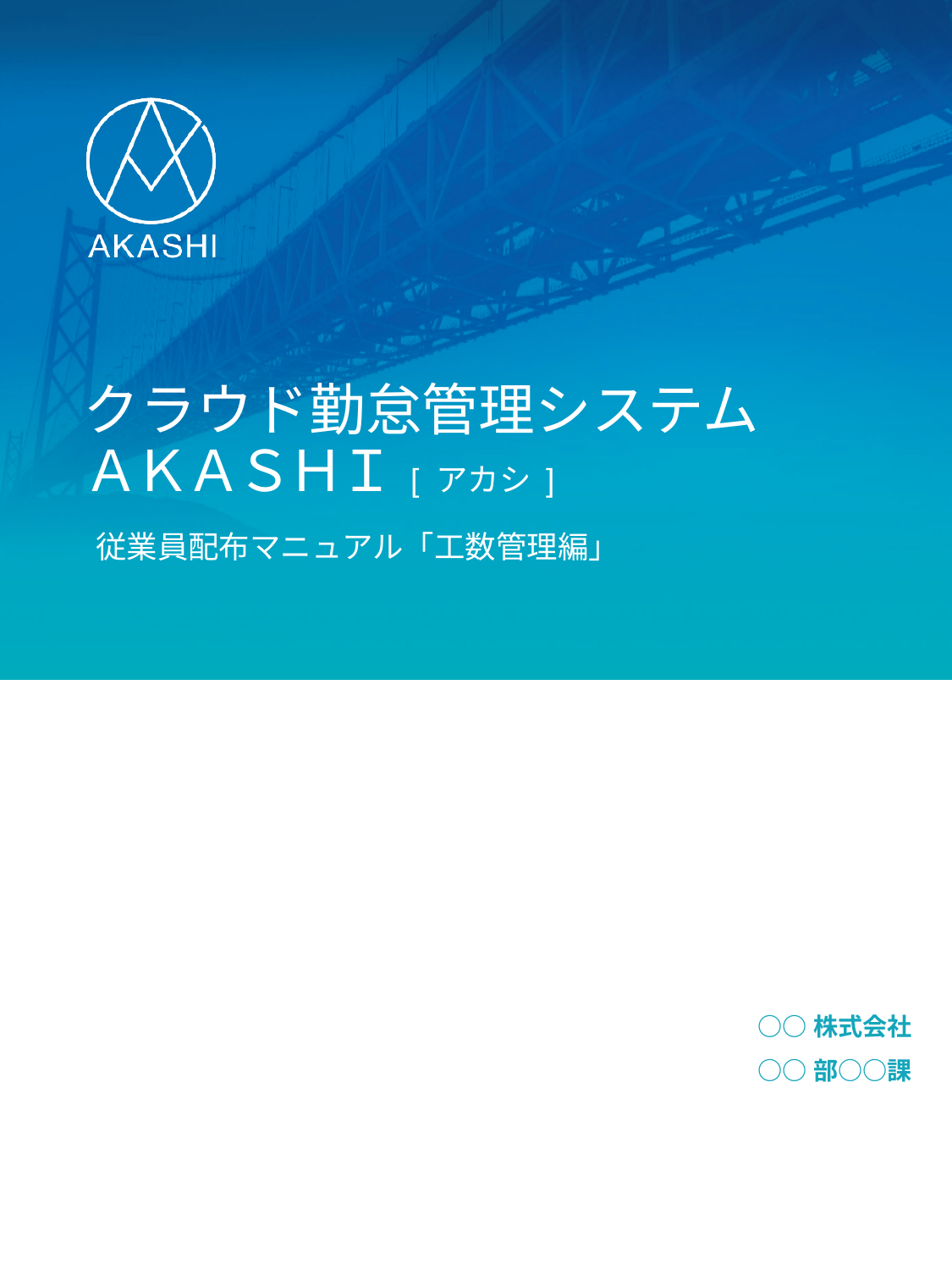

# クラウド勤怠管理システム ＡＫＡＳＨＩ [ アカシ ]
従業員配布マニュアル「工数管理編」
○○株式会社
○○部○○課